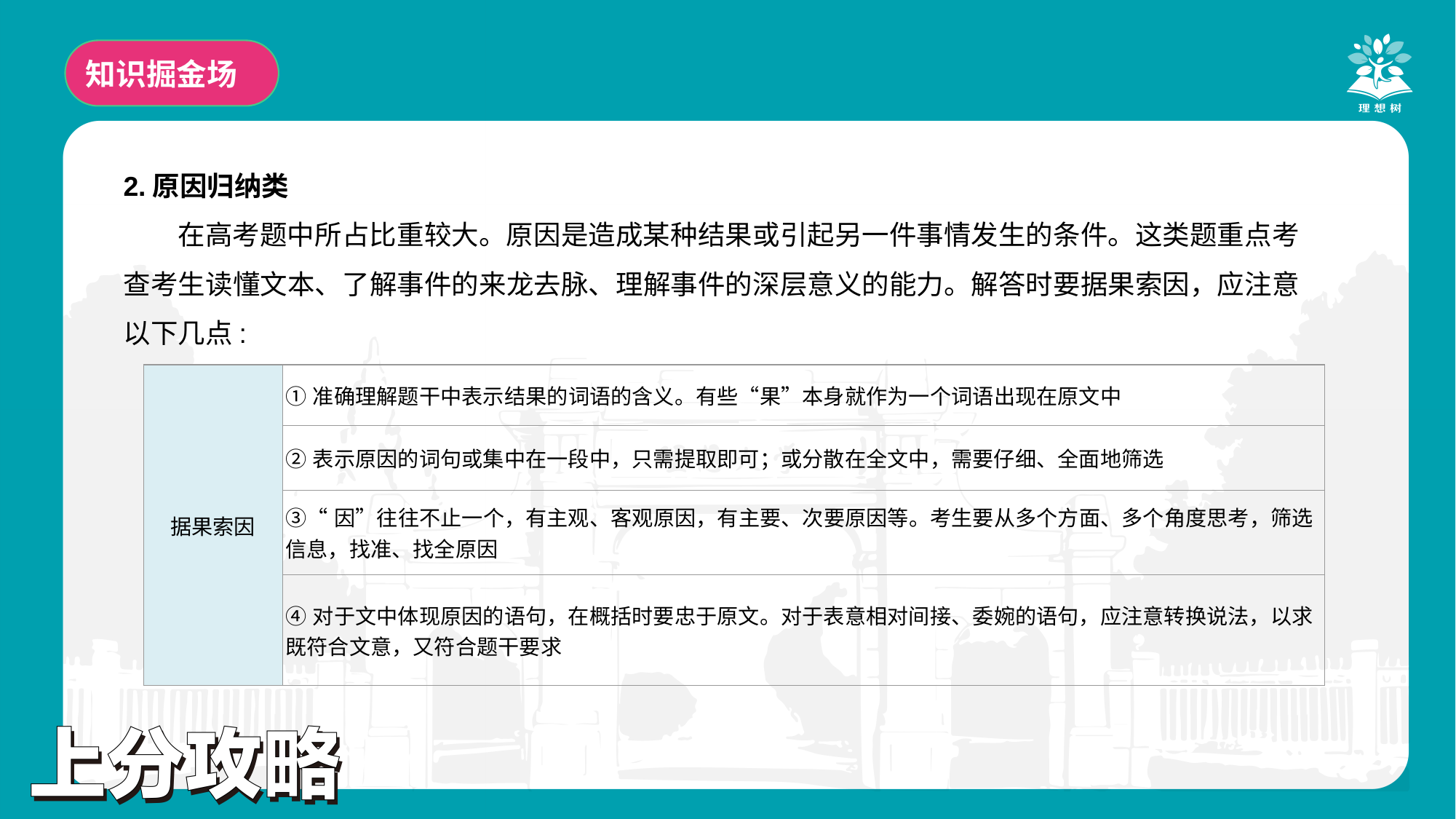

知识掘金场
2.原因归纳类
在高考题中所占比重较大。原因是造成某种结果或引起另一件事情发生的条件。这类题重点考查考生读懂文本、了解事件的来龙去脉、理解事件的深层意义的能力。解答时要据果索因，应注意以下几点:

| 据果索因 | ①准确理解题干中表示结果的词语的含义。有些“果”本身就作为一个词语出现在原文中 |
| --- | --- |
|  | ②表示原因的词句或集中在一段中，只需提取即可；或分散在全文中，需要仔细、全面地筛选 |
|  | ③“因”往往不止一个，有主观、客观原因，有主要、次要原因等。考生要从多个方面、多个角度思考，筛选信息，找准、找全原因 |
|  | ④对于文中体现原因的语句，在概括时要忠于原文。对于表意相对间接、委婉的语句，应注意转换说法，以求既符合文意，又符合题干要求 |